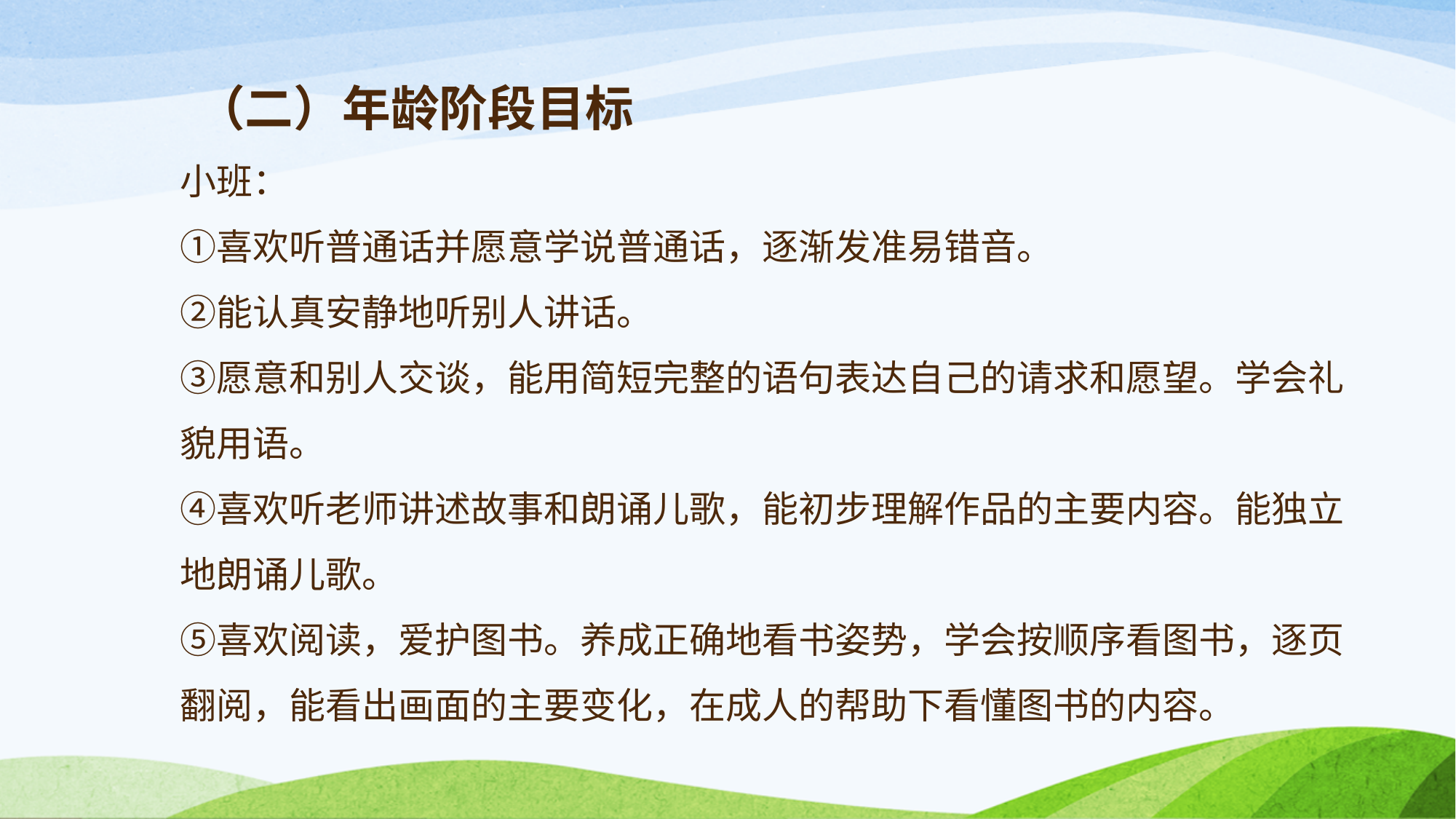

# （二）年龄阶段目标 小班： ①喜欢听普通话并愿意学说普通话，逐渐发准易错音。 ②能认真安静地听别人讲话。 ③愿意和别人交谈，能用简短完整的语句表达自己的请求和愿望。学会礼貌用语。 ④喜欢听老师讲述故事和朗诵儿歌，能初步理解作品的主要内容。能独立地朗诵儿歌。 ⑤喜欢阅读，爱护图书。养成正确地看书姿势，学会按顺序看图书，逐页翻阅，能看出画面的主要变化，在成人的帮助下看懂图书的内容。